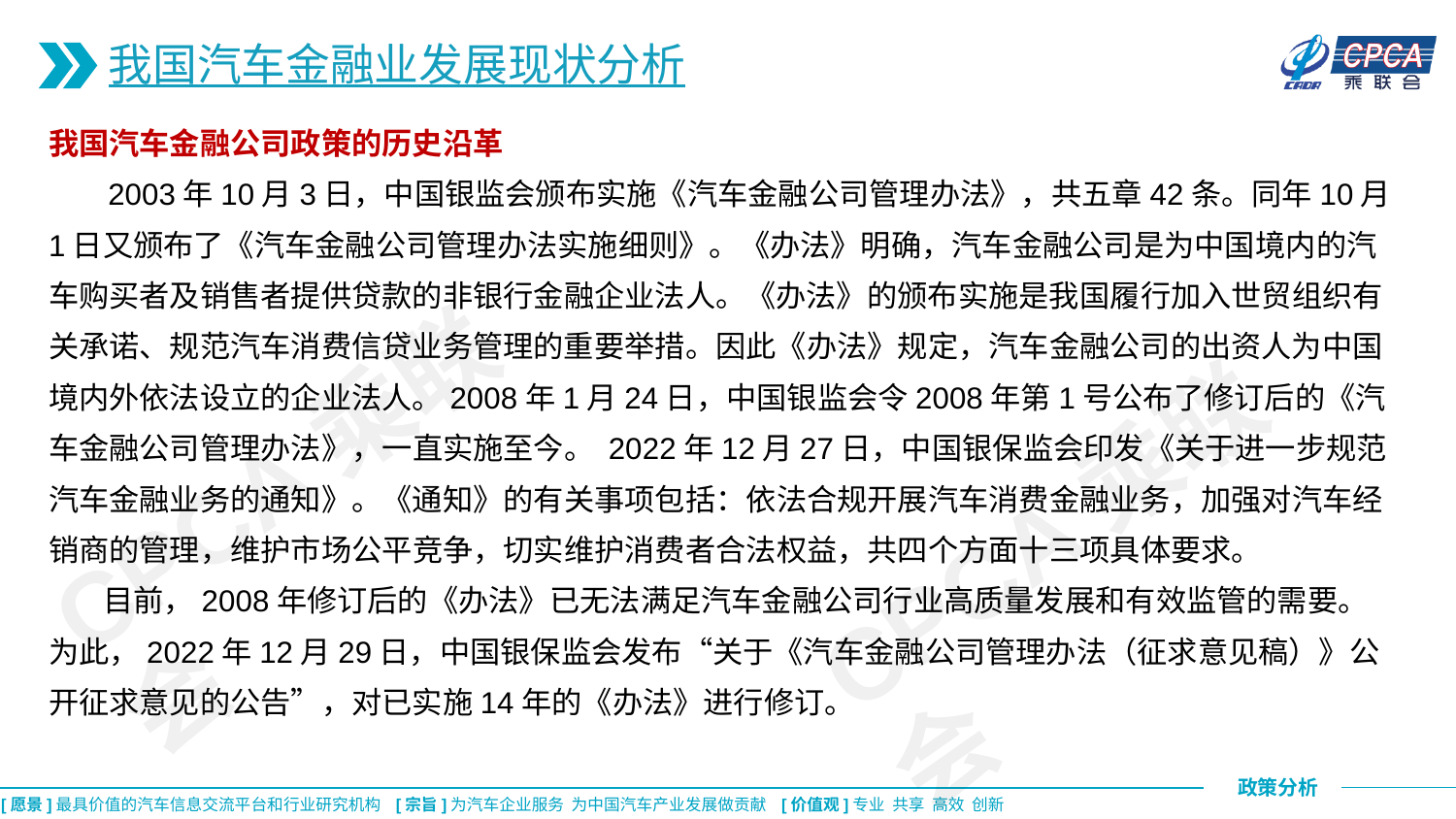

我国汽车金融业发展现状分析
我国汽车金融公司政策的历史沿革
       2003年10月3日，中国银监会颁布实施《汽车金融公司管理办法》，共五章42条。同年10月1日又颁布了《汽车金融公司管理办法实施细则》。《办法》明确，汽车金融公司是为中国境内的汽车购买者及销售者提供贷款的非银行金融企业法人。《办法》的颁布实施是我国履行加入世贸组织有关承诺、规范汽车消费信贷业务管理的重要举措。因此《办法》规定，汽车金融公司的出资人为中国境内外依法设立的企业法人。2008年1月24日，中国银监会令2008年第1号公布了修订后的《汽车金融公司管理办法》，一直实施至今。 2022年12月27日，中国银保监会印发《关于进一步规范汽车金融业务的通知》。《通知》的有关事项包括：依法合规开展汽车消费金融业务，加强对汽车经销商的管理，维护市场公平竞争，切实维护消费者合法权益，共四个方面十三项具体要求。
       目前，2008年修订后的《办法》已无法满足汽车金融公司行业高质量发展和有效监管的需要。为此，2022年12月29日，中国银保监会发布“关于《汽车金融公司管理办法（征求意见稿）》公开征求意见的公告”，对已实施14年的《办法》进行修订。
CPCA乘联会
CPCA乘联会